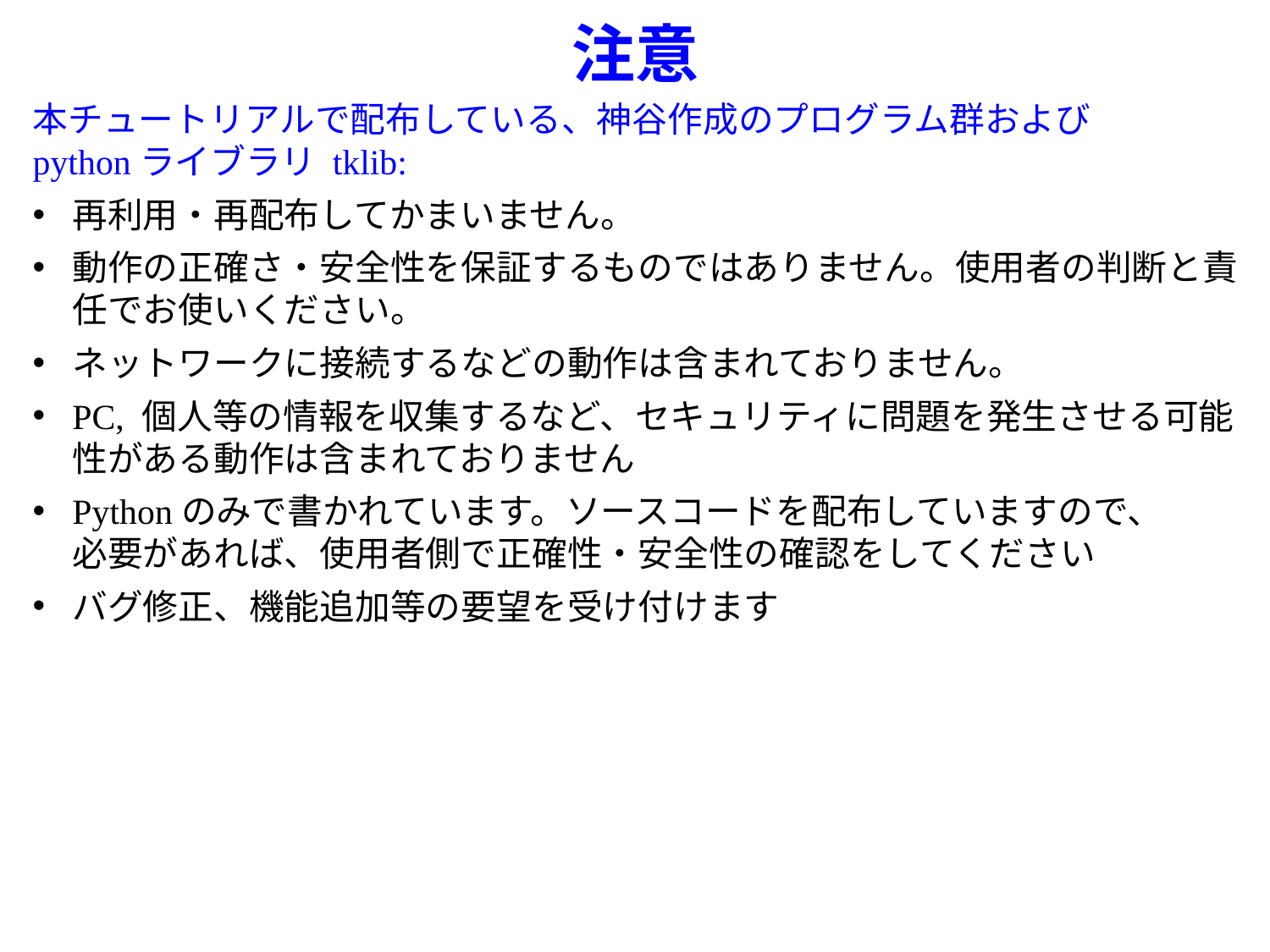

# 注意
本チュートリアルで配布している、神谷作成のプログラム群および
pythonライブラリ tklib:
再利用・再配布してかまいません。
動作の正確さ・安全性を保証するものではありません。使用者の判断と責任でお使いください。
ネットワークに接続するなどの動作は含まれておりません。
PC, 個人等の情報を収集するなど、セキュリティに問題を発生させる可能性がある動作は含まれておりません
Pythonのみで書かれています。ソースコードを配布していますので、
必要があれば、使用者側で正確性・安全性の確認をしてください
バグ修正、機能追加等の要望を受け付けます